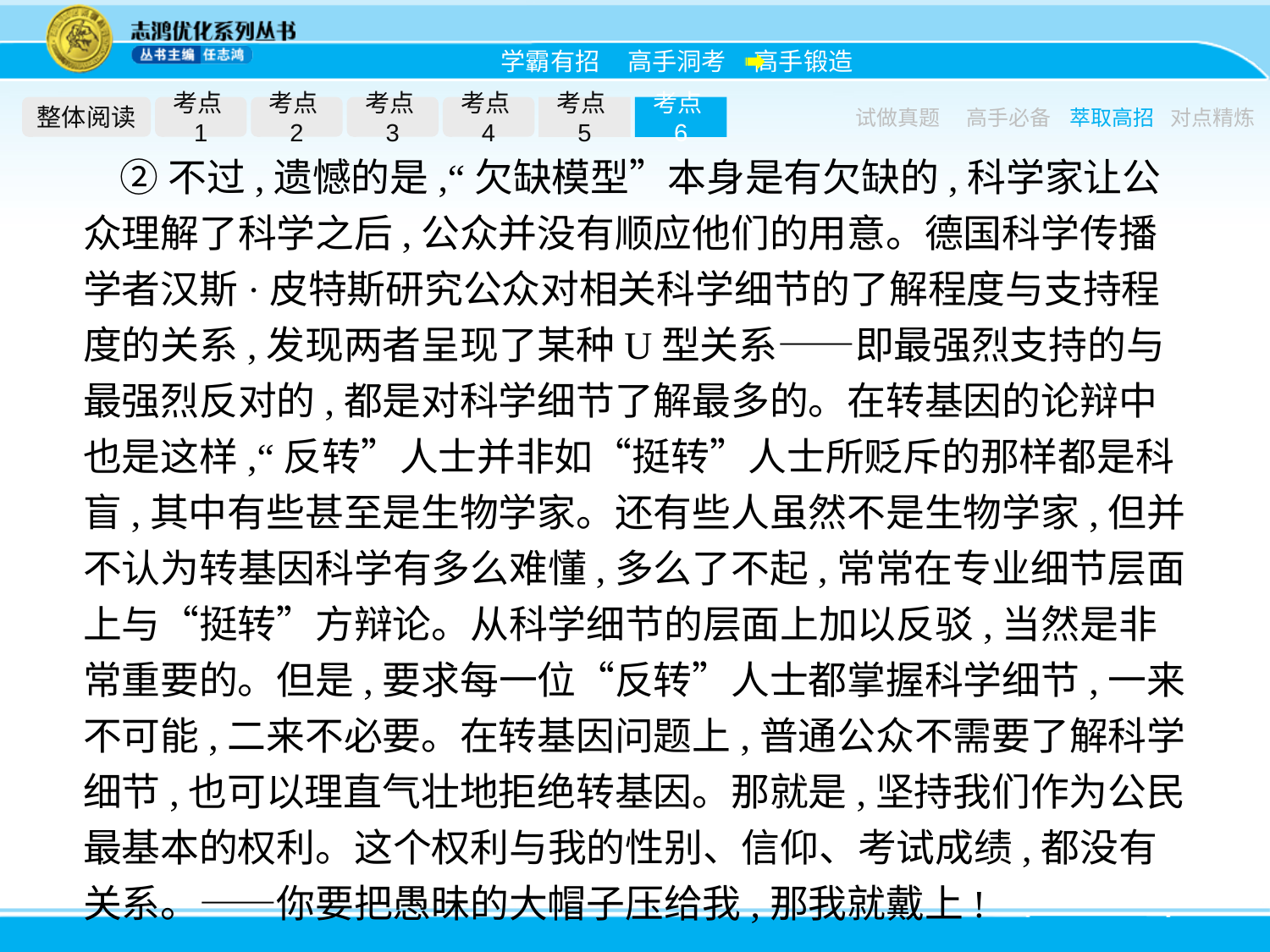

整体阅读
考点1
考点2
考点3
考点4
考点5
考点6
试做真题
高手必备
萃取高招
对点精炼
②不过,遗憾的是,“欠缺模型”本身是有欠缺的,科学家让公众理解了科学之后,公众并没有顺应他们的用意。德国科学传播学者汉斯·皮特斯研究公众对相关科学细节的了解程度与支持程度的关系,发现两者呈现了某种U型关系——即最强烈支持的与最强烈反对的,都是对科学细节了解最多的。在转基因的论辩中也是这样,“反转”人士并非如“挺转”人士所贬斥的那样都是科盲,其中有些甚至是生物学家。还有些人虽然不是生物学家,但并不认为转基因科学有多么难懂,多么了不起,常常在专业细节层面上与“挺转”方辩论。从科学细节的层面上加以反驳,当然是非常重要的。但是,要求每一位“反转”人士都掌握科学细节,一来不可能,二来不必要。在转基因问题上,普通公众不需要了解科学细节,也可以理直气壮地拒绝转基因。那就是,坚持我们作为公民最基本的权利。这个权利与我的性别、信仰、考试成绩,都没有关系。——你要把愚昧的大帽子压给我,那我就戴上!